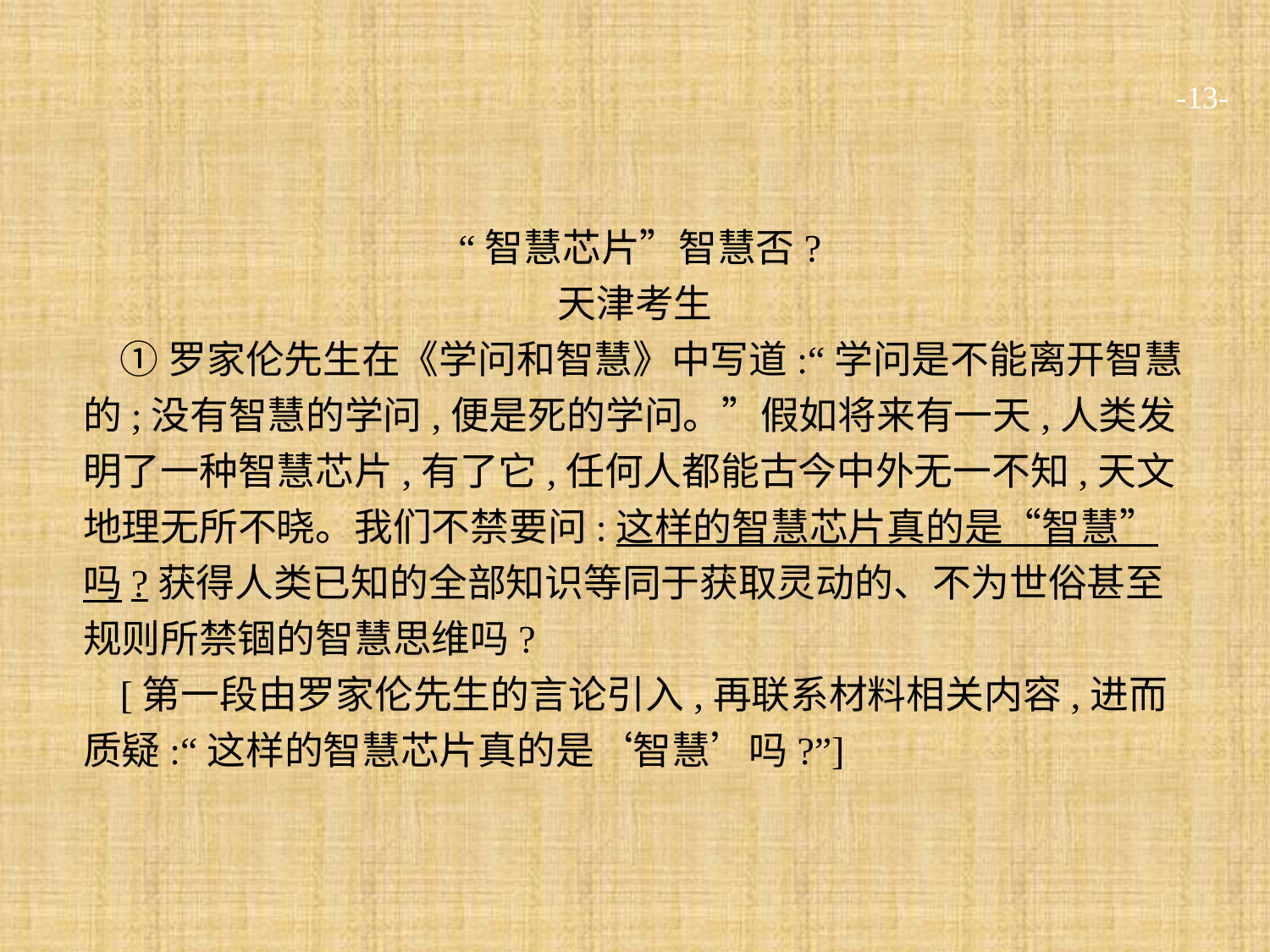

-13-
 “智慧芯片”智慧否?
天津考生
①罗家伦先生在《学问和智慧》中写道:“学问是不能离开智慧的;没有智慧的学问,便是死的学问。”假如将来有一天,人类发明了一种智慧芯片,有了它,任何人都能古今中外无一不知,天文地理无所不晓。我们不禁要问:这样的智慧芯片真的是“智慧”吗?获得人类已知的全部知识等同于获取灵动的、不为世俗甚至规则所禁锢的智慧思维吗?
[第一段由罗家伦先生的言论引入,再联系材料相关内容,进而质疑:“这样的智慧芯片真的是‘智慧’吗?”]